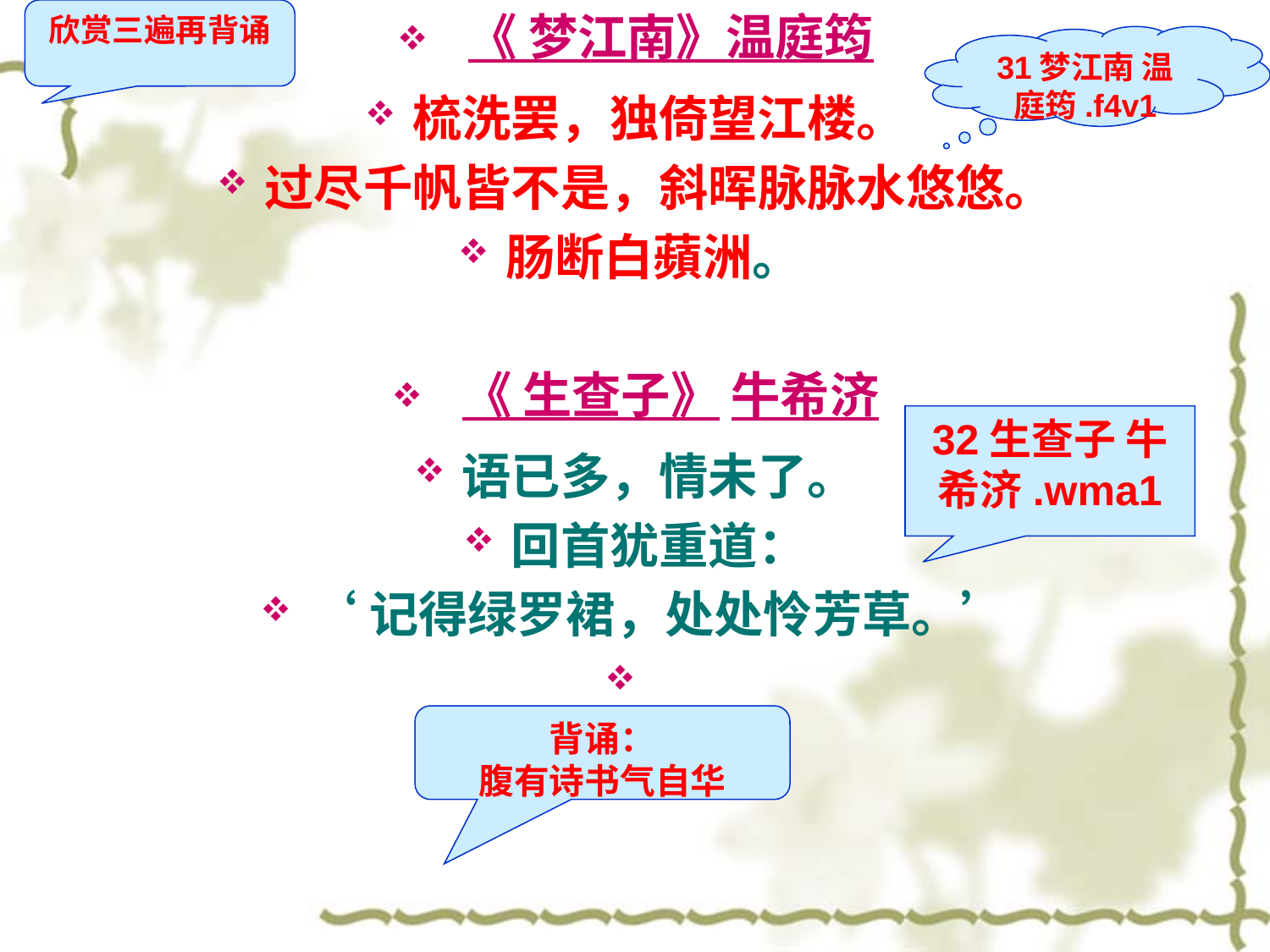

欣赏三遍再背诵
 《 梦江南》温庭筠
梳洗罢，独倚望江楼。
过尽千帆皆不是，斜晖脉脉水悠悠。
肠断白蘋洲。

 《 生查子》 牛希济
语已多，情未了。
回首犹重道：
‘记得绿罗裙，处处怜芳草。’

31梦江南 温庭筠.f4v1
#
32生查子 牛希济.wma1
背诵：
腹有诗书气自华